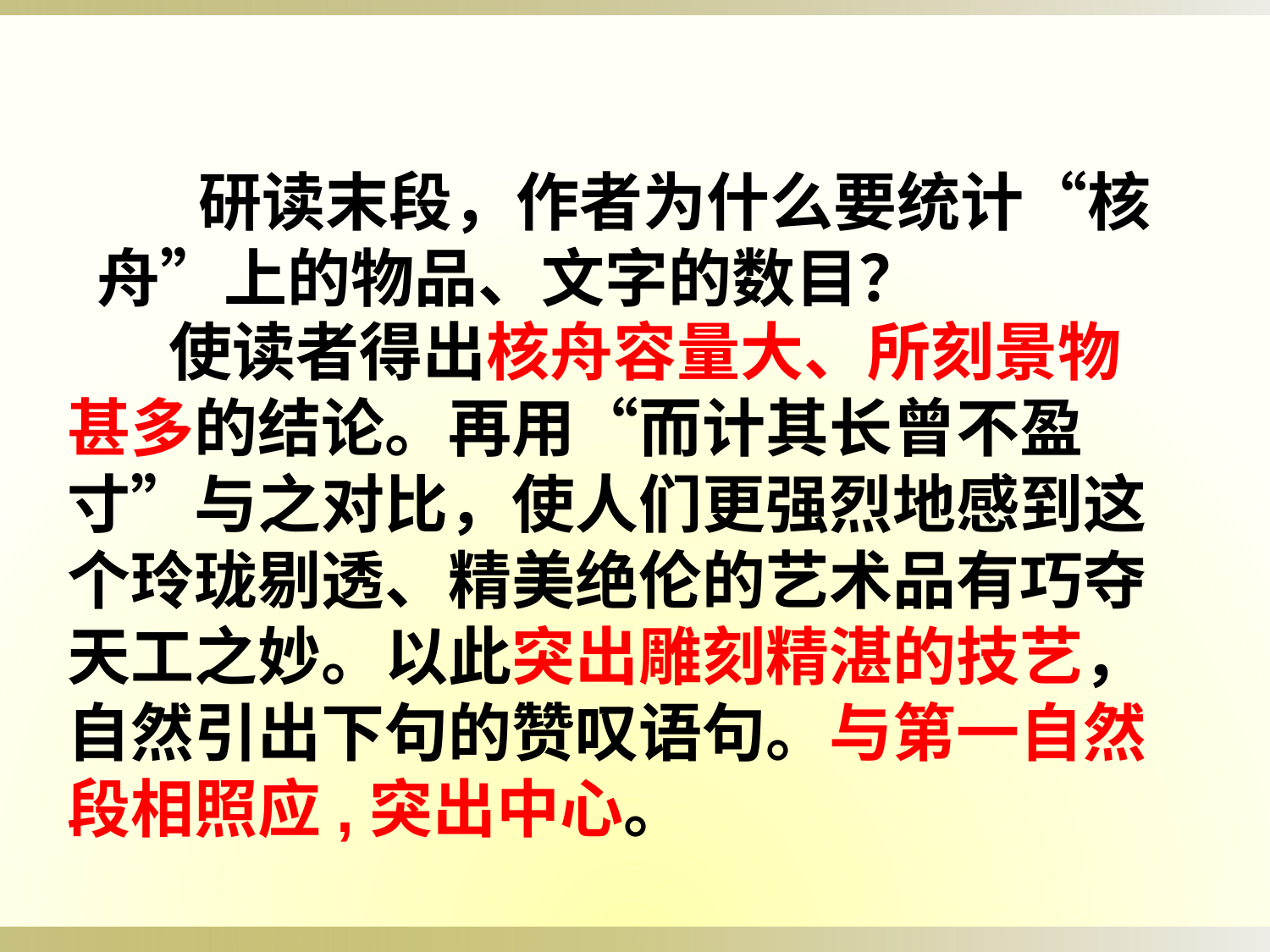

研读末段，作者为什么要统计“核舟”上的物品、文字的数目？
      使读者得出核舟容量大、所刻景物甚多的结论。再用“而计其长曾不盈寸”与之对比，使人们更强烈地感到这个玲珑剔透、精美绝伦的艺术品有巧夺天工之妙。以此突出雕刻精湛的技艺，自然引出下句的赞叹语句。与第一自然段相照应,突出中心。